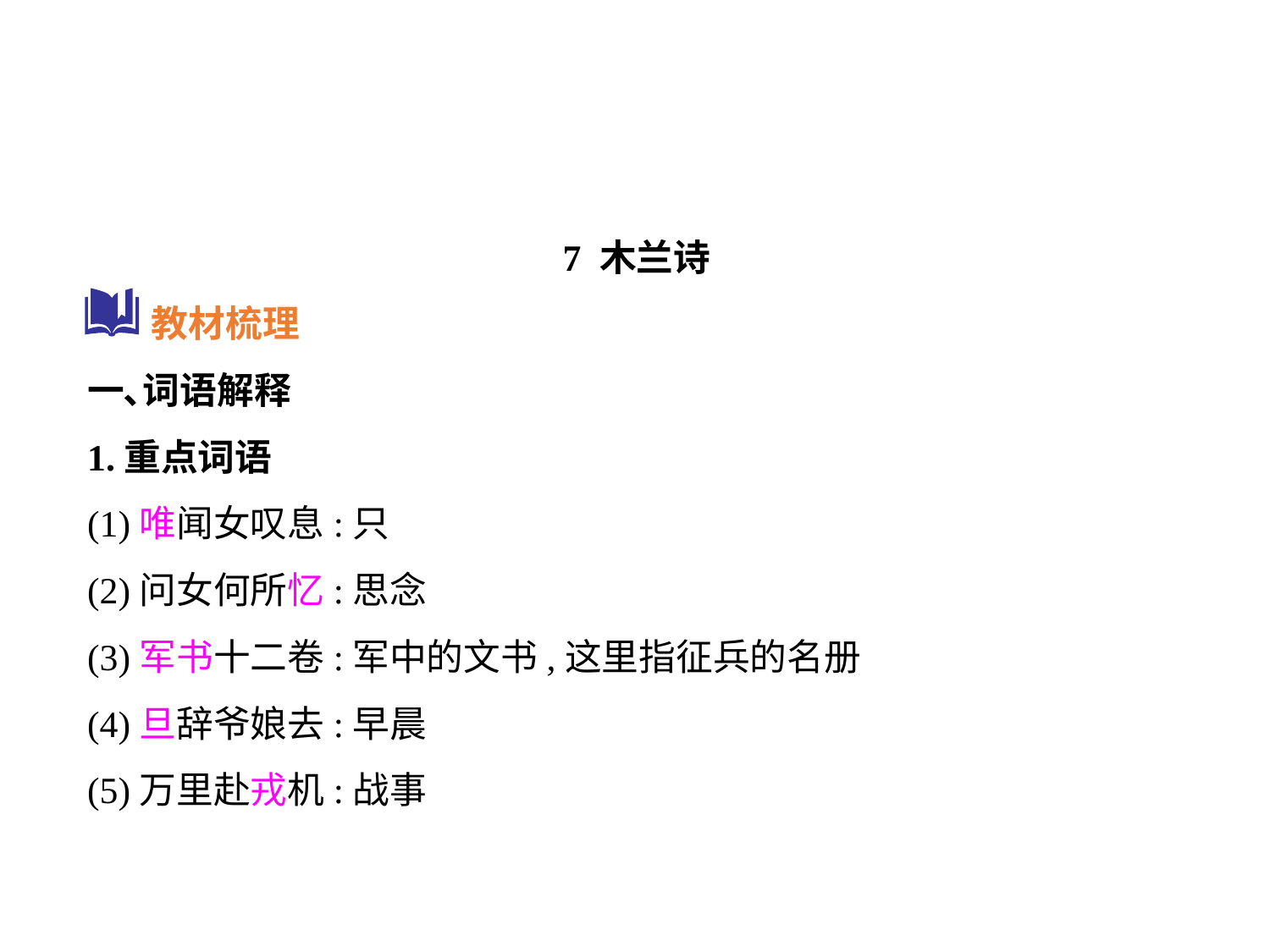

7 木兰诗

一､词语解释
1.重点词语
(1)唯闻女叹息:只
(2)问女何所忆:思念
(3)军书十二卷:军中的文书,这里指征兵的名册
(4)旦辞爷娘去:早晨
(5)万里赴戎机:战事
教材梳理